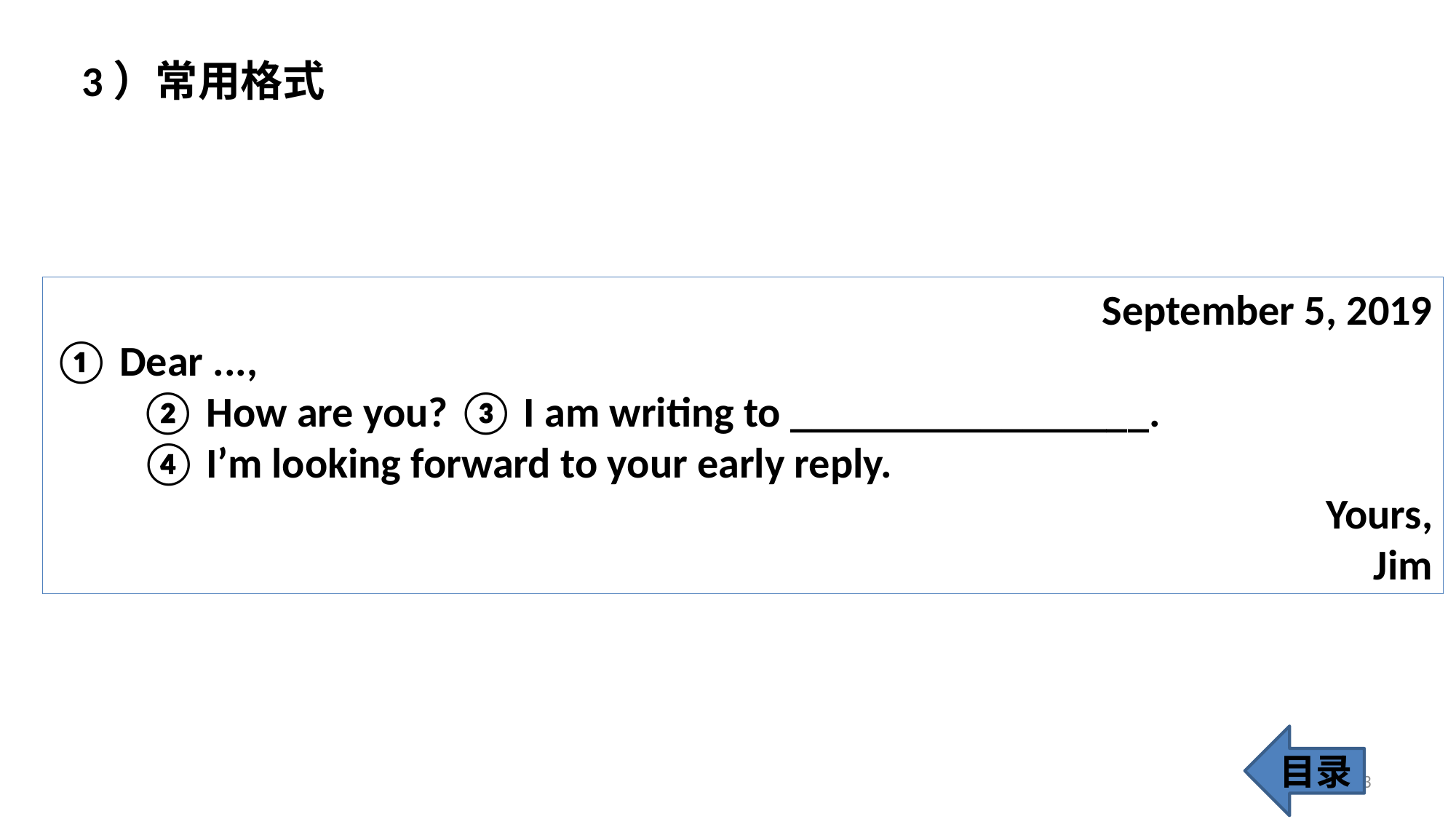

3）常用格式

                                                                                                           September 5, 2019
① Dear ...,
         ② How are you? ③ I am writing to _________________.
         ④ I’m looking forward to your early reply.
                                                                                                                                   Yours,
Jim
目录
13